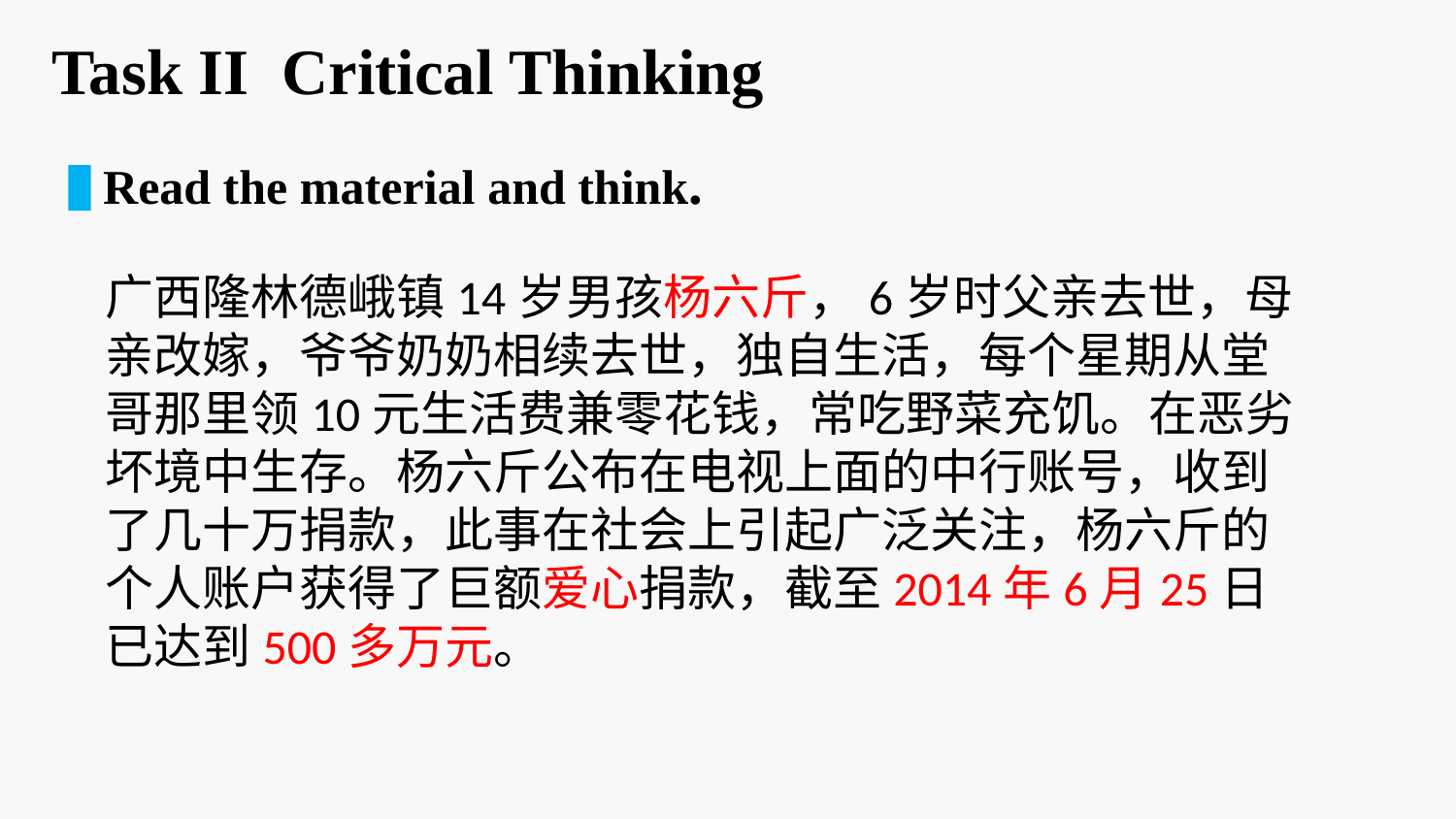

Task II  Critical Thinking
 Read the material and think.

广西隆林德峨镇14岁男孩杨六斤，6岁时父亲去世，母亲改嫁，爷爷奶奶相续去世，独自生活，每个星期从堂哥那里领10元生活费兼零花钱，常吃野菜充饥。在恶劣坏境中生存。杨六斤公布在电视上面的中行账号，收到了几十万捐款，此事在社会上引起广泛关注，杨六斤的个人账户获得了巨额爱心捐款，截至2014年6月25日已达到500多万元。